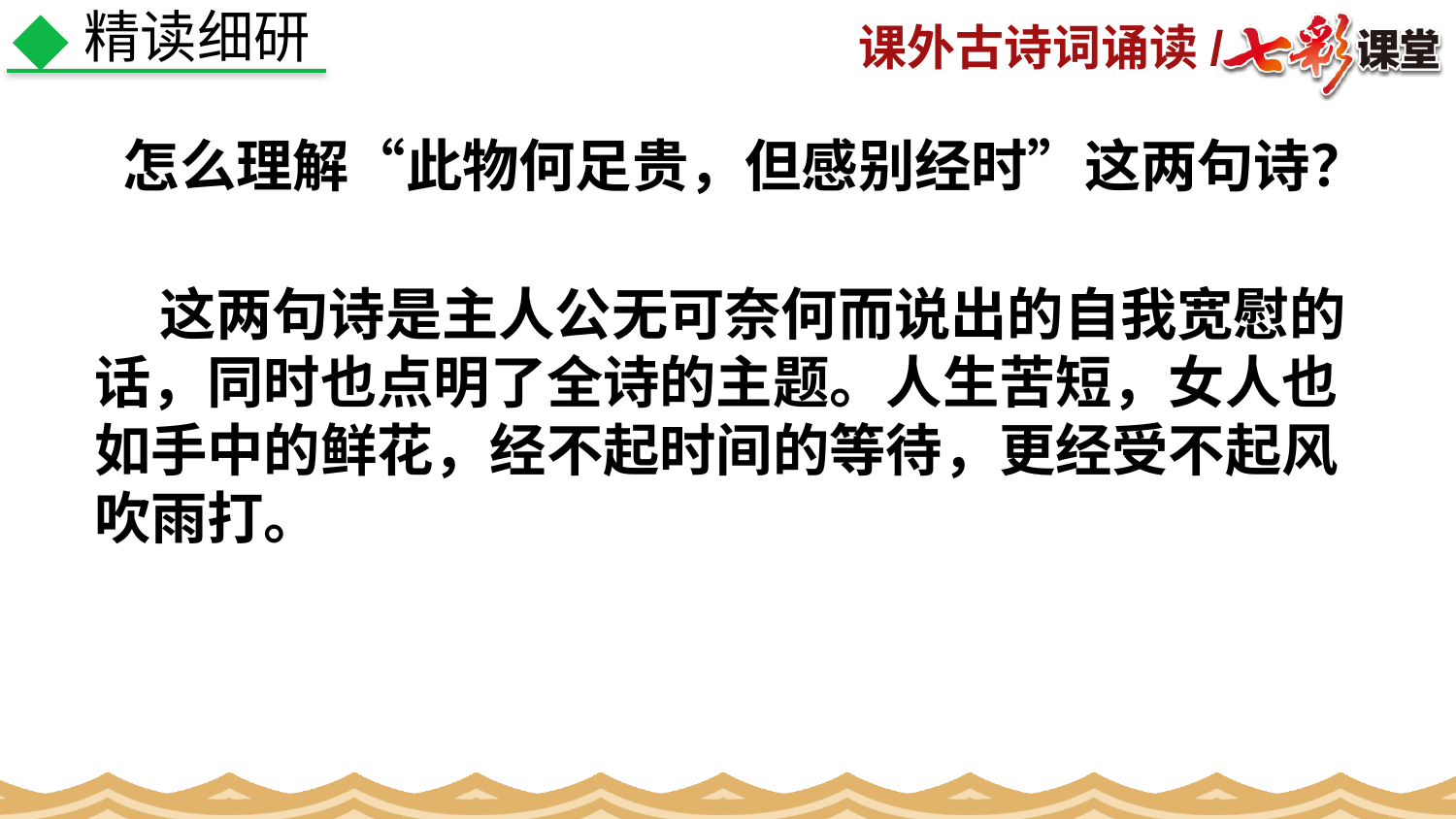

精读细研

怎么理解“此物何足贵，但感别经时”这两句诗？
    这两句诗是主人公无可奈何而说出的自我宽慰的话，同时也点明了全诗的主题。人生苦短，女人也如手中的鲜花，经不起时间的等待，更经受不起风吹雨打。